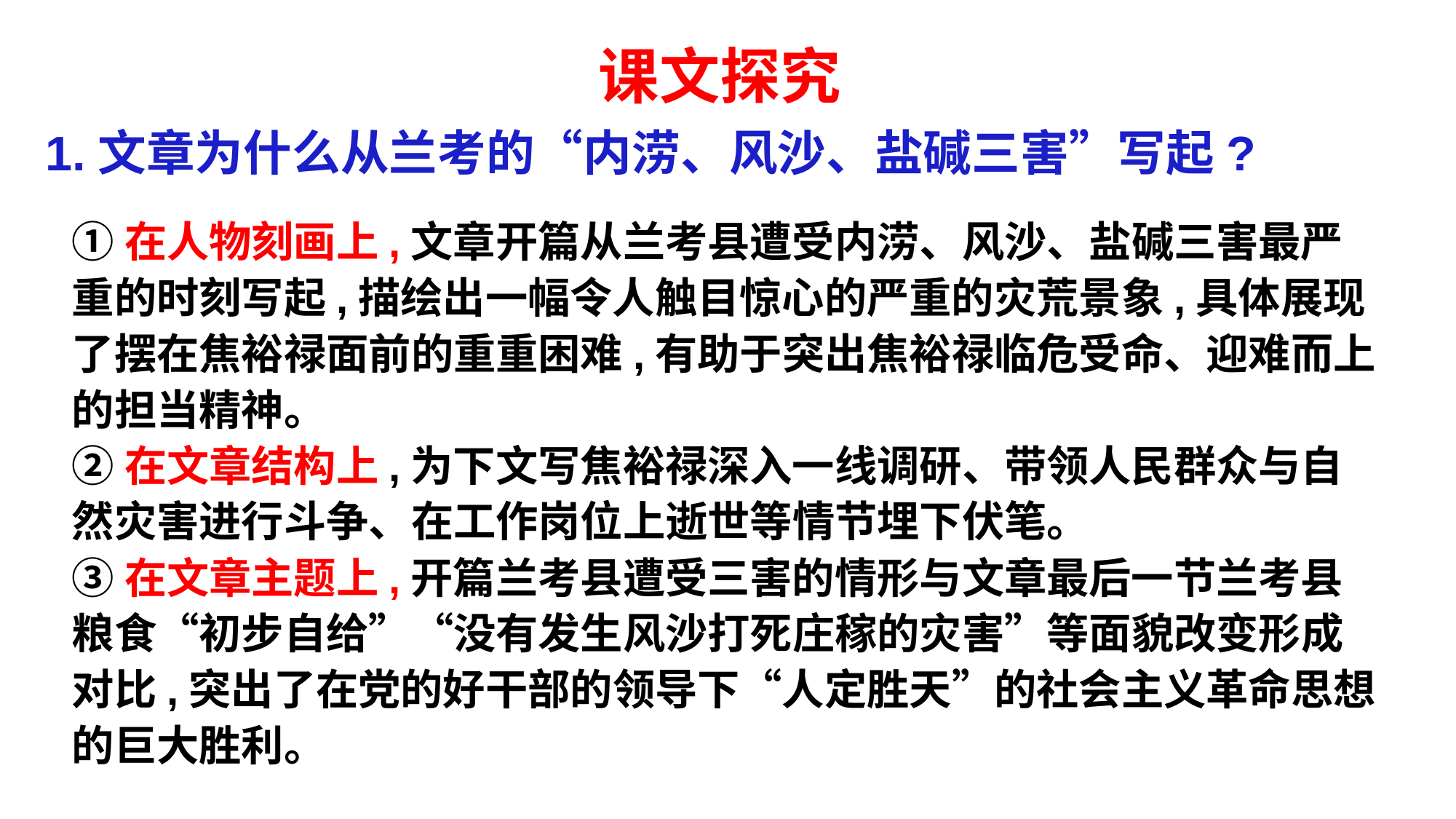

课文探究
1.文章为什么从兰考的“内涝、风沙、盐碱三害”写起?
①在人物刻画上,文章开篇从兰考县遭受内涝、风沙、盐碱三害最严重的时刻写起,描绘出一幅令人触目惊心的严重的灾荒景象,具体展现了摆在焦裕禄面前的重重困难,有助于突出焦裕禄临危受命、迎难而上的担当精神。
②在文章结构上,为下文写焦裕禄深入一线调研、带领人民群众与自然灾害进行斗争、在工作岗位上逝世等情节埋下伏笔。
③在文章主题上,开篇兰考县遭受三害的情形与文章最后一节兰考县粮食“初步自给”“没有发生风沙打死庄稼的灾害”等面貌改变形成对比,突出了在党的好干部的领导下“人定胜天”的社会主义革命思想的巨大胜利。